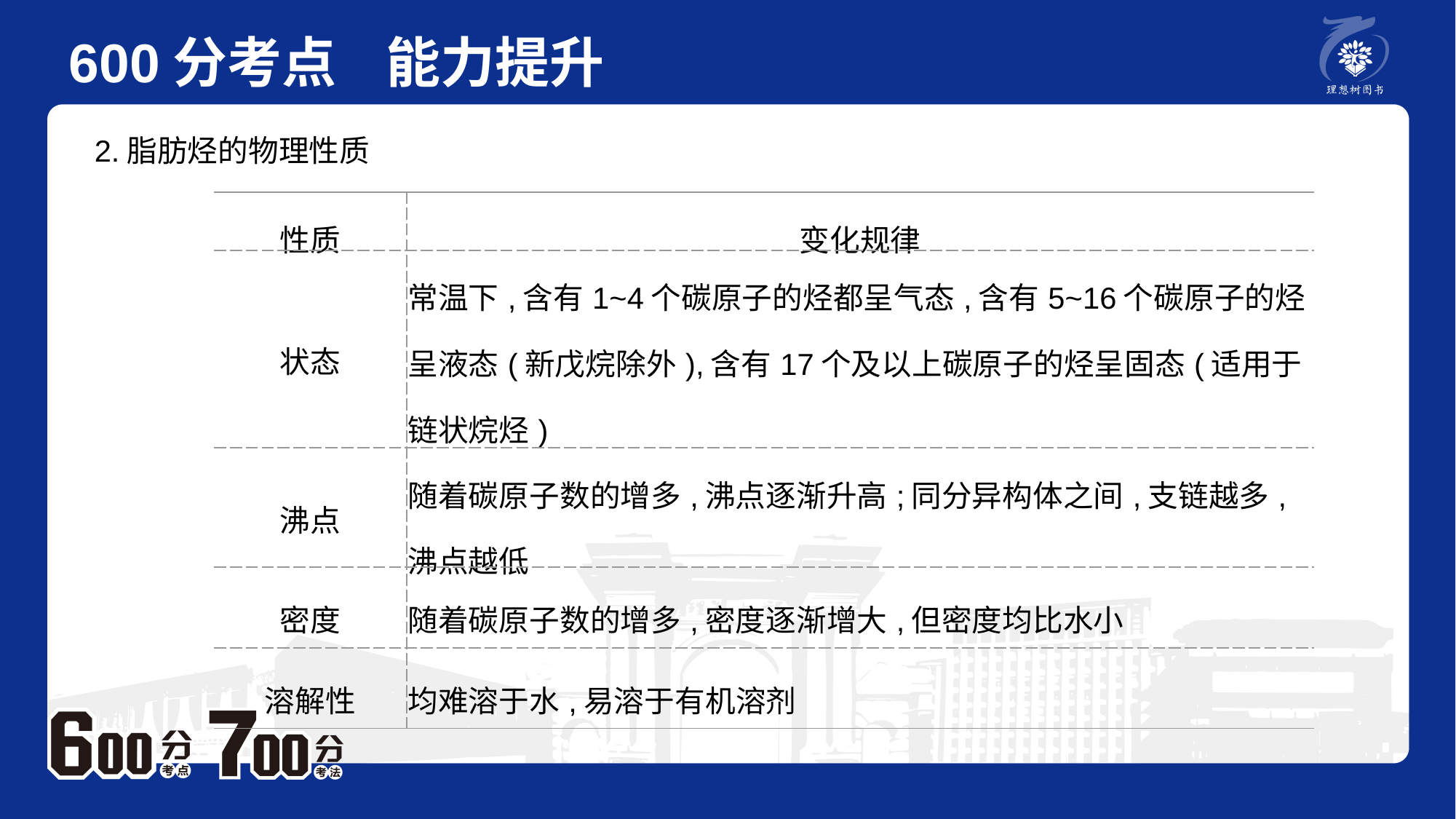

600分考点    能力提升
　               例题P2
2.脂肪烃的物理性质
| 性质 | 变化规律 |
| --- | --- |
| 状态 | 常温下,含有1~4个碳原子的烃都呈气态,含有5~16个碳原子的烃呈液态(新戊烷除外),含有17个及以上碳原子的烃呈固态(适用于链状烷烃) |
| 沸点 | 随着碳原子数的增多,沸点逐渐升高;同分异构体之间,支链越多,沸点越低 |
| 密度 | 随着碳原子数的增多,密度逐渐增大,但密度均比水小 |
| 溶解性 | 均难溶于水,易溶于有机溶剂 |